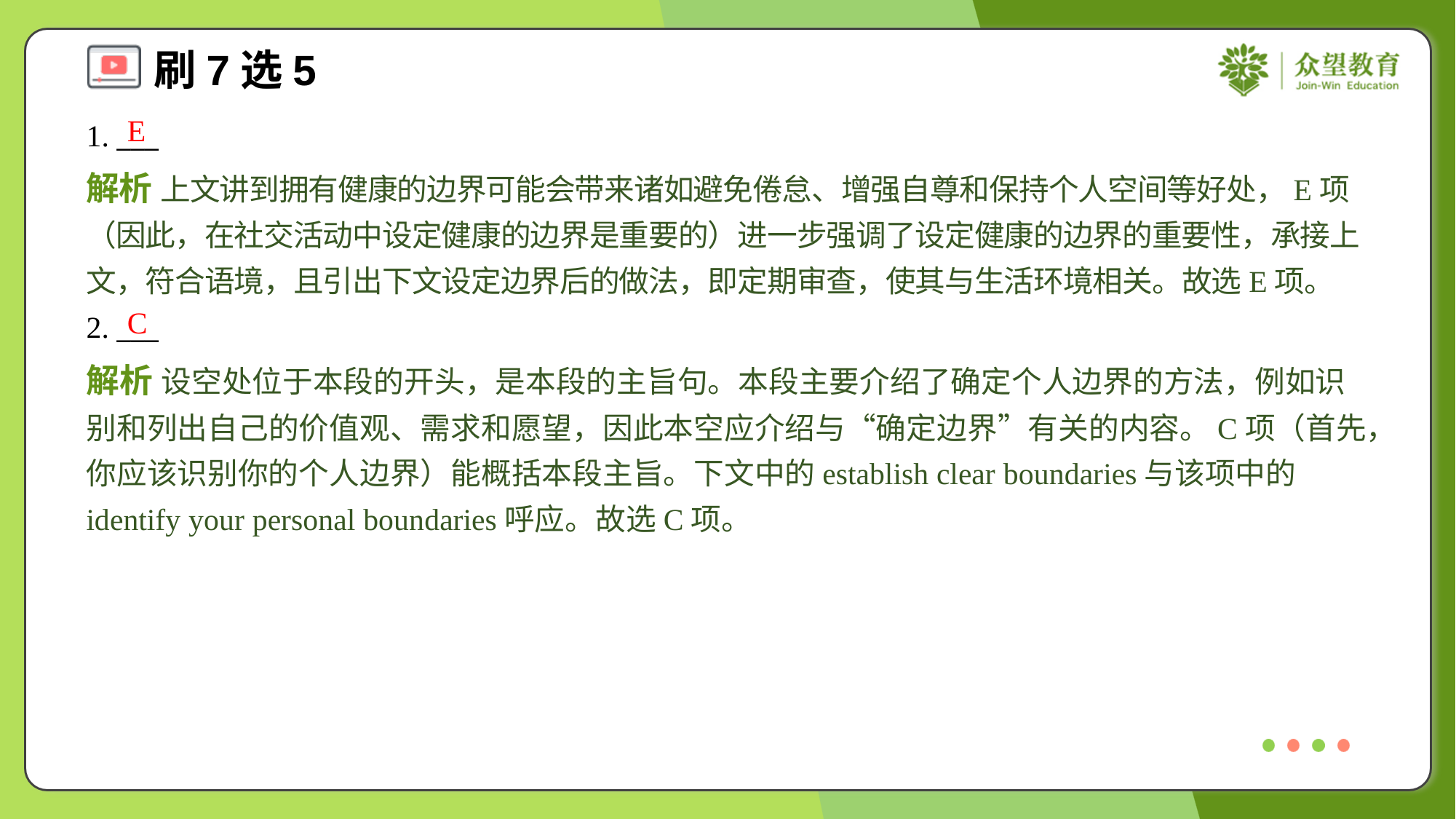

E
1. ___
解析 上文讲到拥有健康的边界可能会带来诸如避免倦怠、增强自尊和保持个人空间等好处，E项（因此，在社交活动中设定健康的边界是重要的）进一步强调了设定健康的边界的重要性，承接上文，符合语境，且引出下文设定边界后的做法，即定期审查，使其与生活环境相关。故选E项。
C
2. ___
解析 设空处位于本段的开头，是本段的主旨句。本段主要介绍了确定个人边界的方法，例如识别和列出自己的价值观、需求和愿望，因此本空应介绍与“确定边界”有关的内容。C项（首先，你应该识别你的个人边界）能概括本段主旨。下文中的establish clear boundaries与该项中的identify your personal boundaries呼应。故选C项。